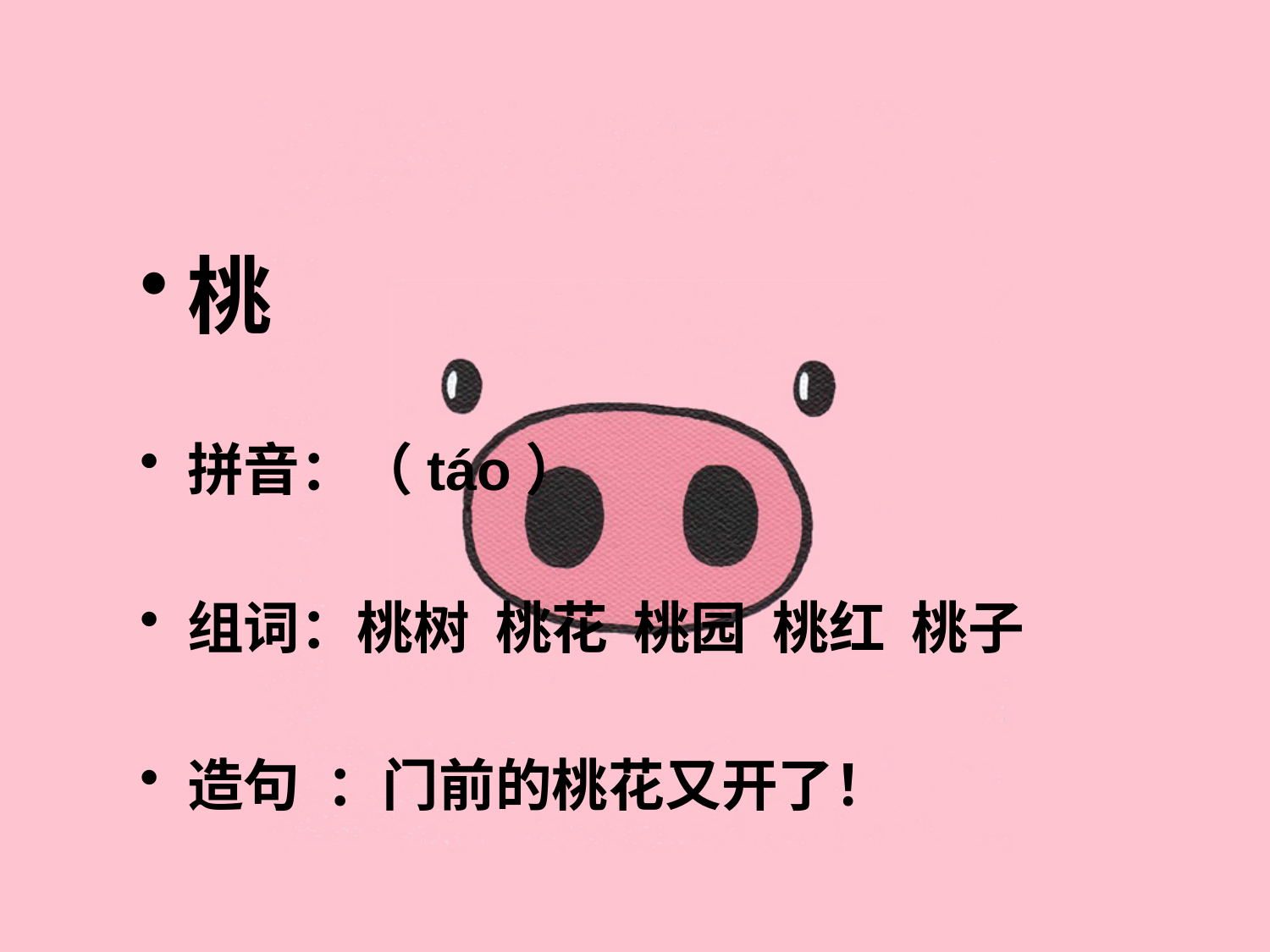

#
桃

拼音：（táo）

组词：桃树  桃花  桃园  桃红  桃子

造句  ：门前的桃花又开了！